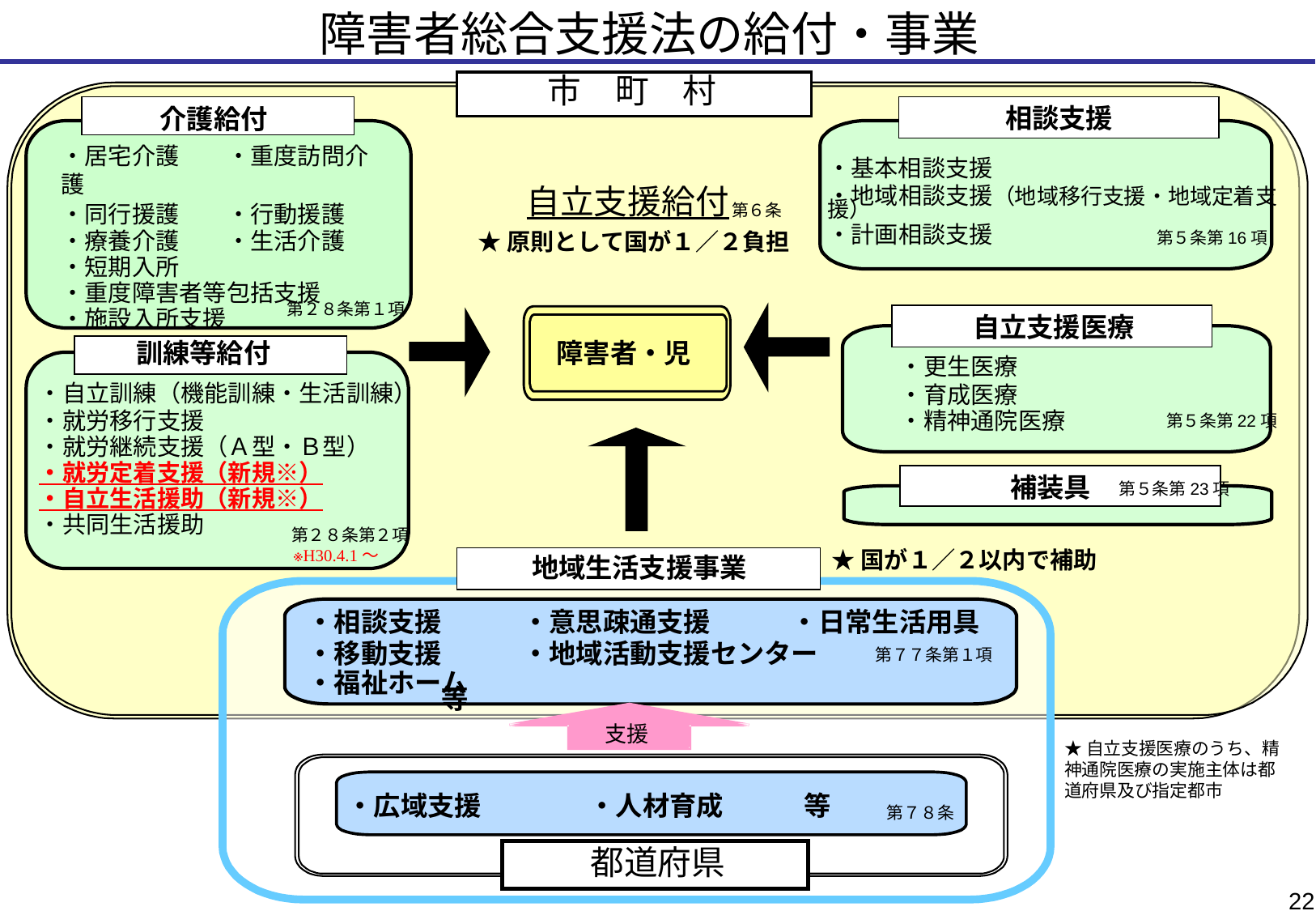

障害者総合支援法の給付・事業
市　町　村

相談支援
介護給付

・居宅介護　　・重度訪問介護
・同行援護　　・行動援護
・療養介護　　・生活介護
・短期入所
・重度障害者等包括支援
・施設入所支援
・基本相談支援
・地域相談支援（地域移行支援・地域定着支援）
・計画相談支援
自立支援給付
第６条
第５条第16項
★原則として国が１／２負担
第２８条第１項

自立支援医療

訓練等給付
　障害者・児
・更生医療
・育成医療
・精神通院医療

・自立訓練（機能訓練・生活訓練）
・就労移行支援
・就労継続支援（Ａ型・Ｂ型）
・就労定着支援（新規※）
・自立生活援助（新規※）
・共同生活援助
第５条第22項

補装具
第５条第23項

第２８条第２項
※H30.4.1～
★国が１／２以内で補助

地域生活支援事業

・相談支援　　　・意思疎通支援　　　・日常生活用具
・移動支援　　　・地域活動支援センター
・福祉ホーム　　　　　　　　　　　　　　　　　　　　　　　　　等

第７７条第１項

支援
★自立支援医療のうち、精神通院医療の実施主体は都道府県及び指定都市

・広域支援　　　　・人材育成　　　等
第７８条

都道府県
22